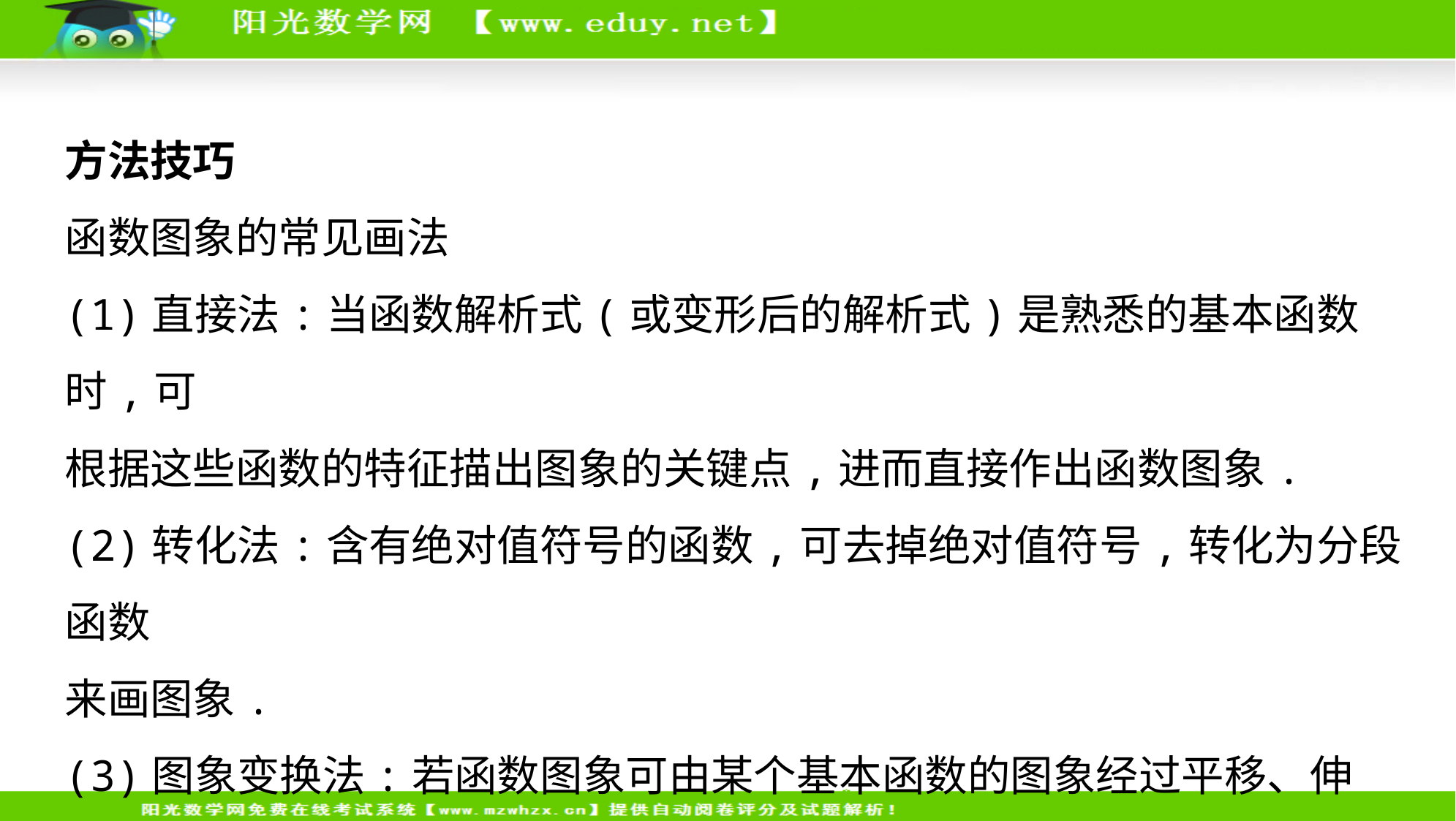

方法技巧
函数图象的常见画法
(1)直接法:当函数解析式(或变形后的解析式)是熟悉的基本函数时,可
根据这些函数的特征描出图象的关键点,进而直接作出函数图象.
(2)转化法:含有绝对值符号的函数,可去掉绝对值符号,转化为分段函数
来画图象.
(3)图象变换法:若函数图象可由某个基本函数的图象经过平移、伸
缩、翻折、对称得到,则可利用图象变换作图.